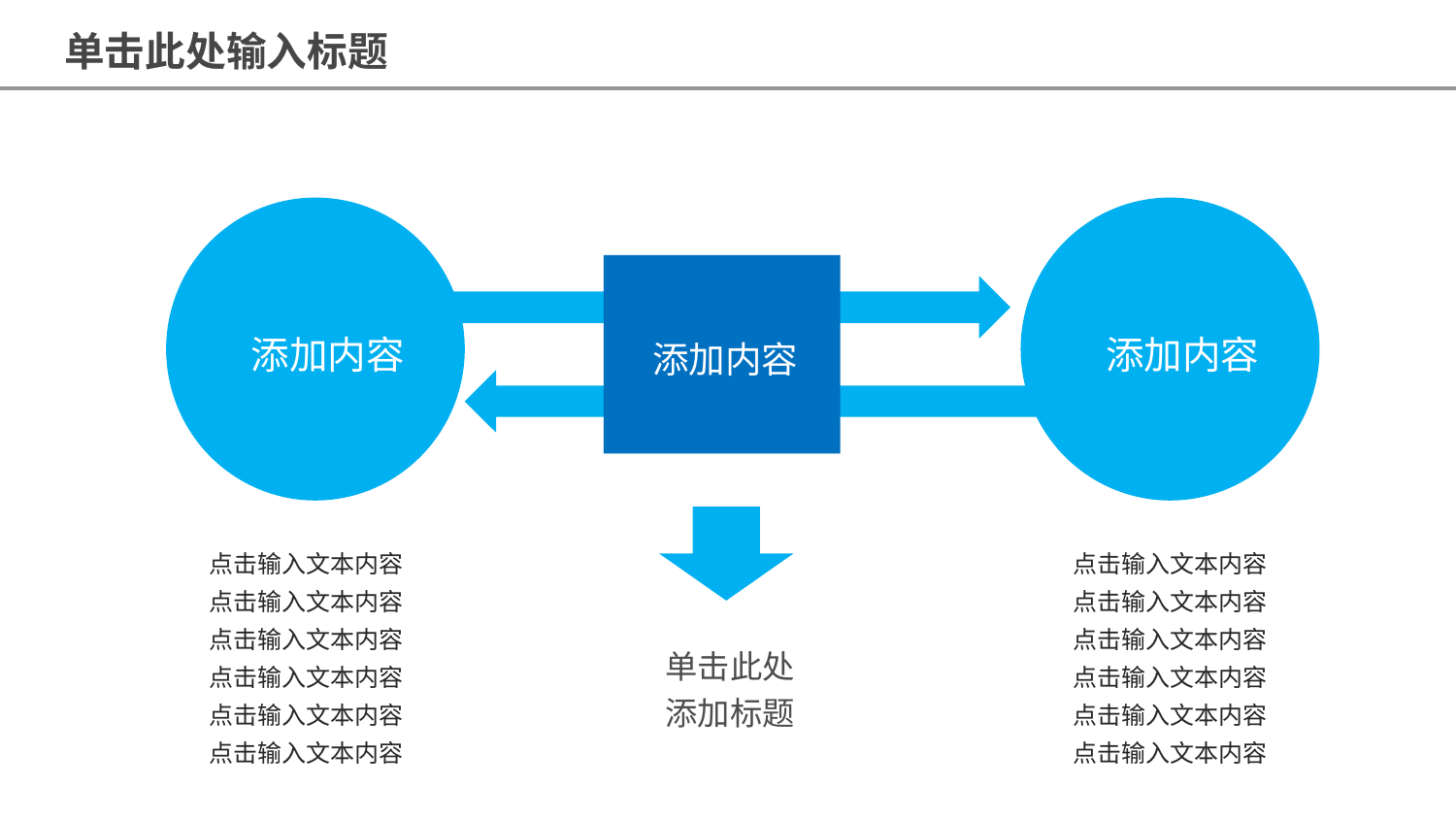

单击此处输入标题
  添加内容
  添加内容
   添加内容

点击输入文本内容点击输入文本内容点击输入文本内容点击输入文本内容点击输入文本内容点击输入文本内容
点击输入文本内容点击输入文本内容点击输入文本内容点击输入文本内容点击输入文本内容点击输入文本内容
单击此处添加标题